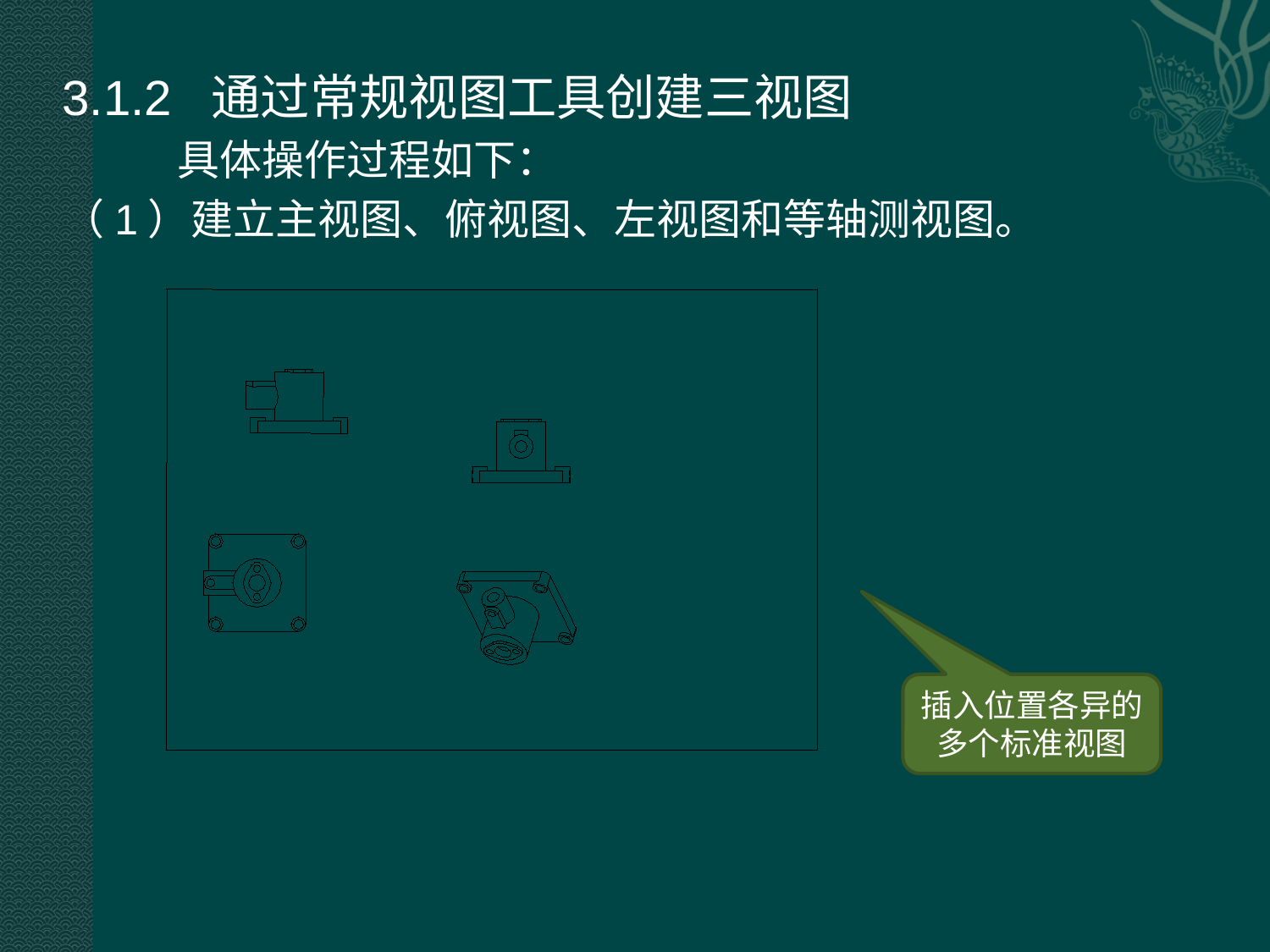

3.1.2  通过常规视图工具创建三视图
           具体操作过程如下：
（1）建立主视图、俯视图、左视图和等轴测视图。

插入位置各异的多个标准视图